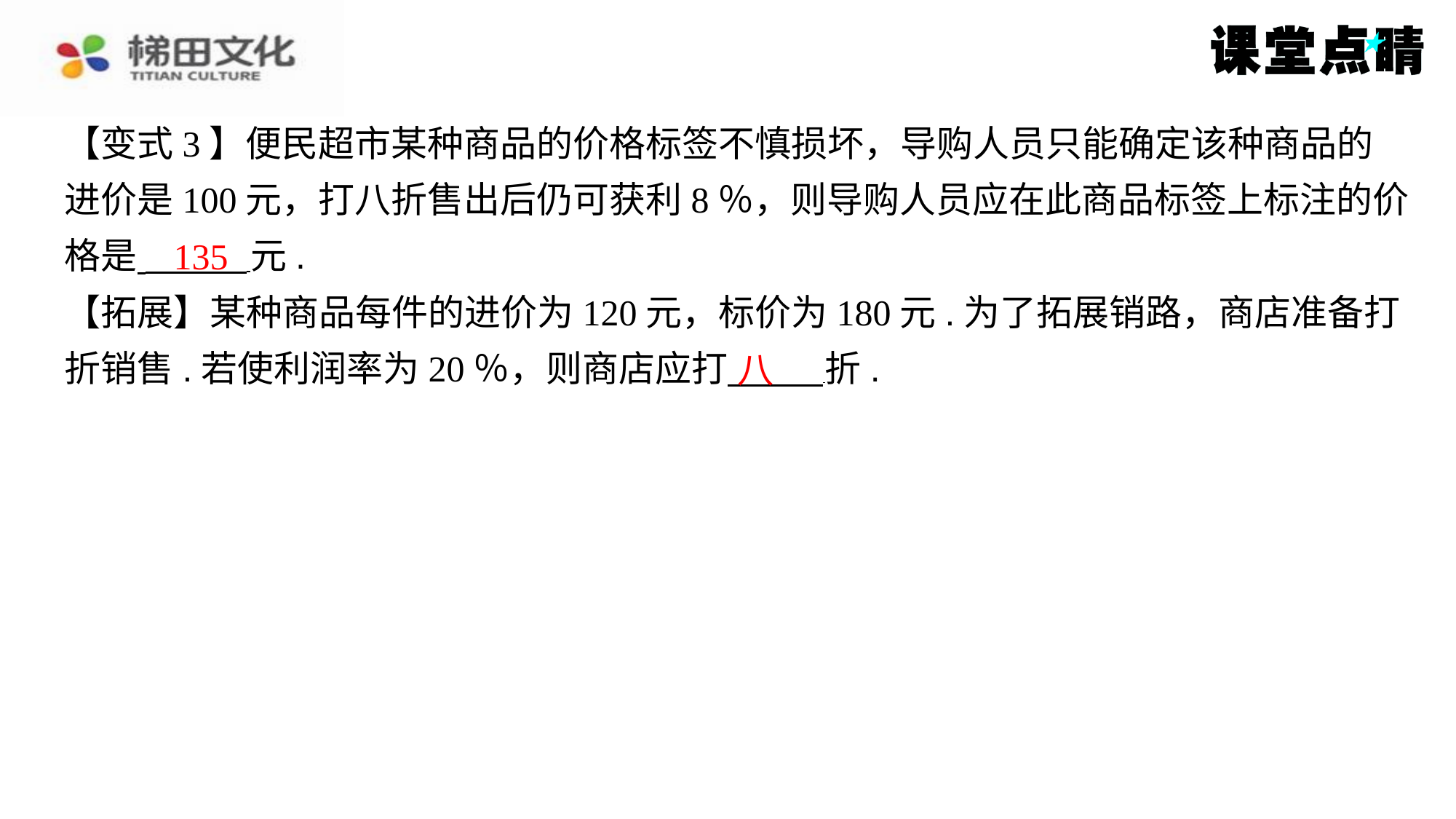

【变式3】便民超市某种商品的价格标签不慎损坏，导购人员只能确定该种商品的
进价是100元，打八折售出后仍可获利8％，则导购人员应在此商品标签上标注的价
格是                 元.
【拓展】某种商品每件的进价为120元，标价为180元.为了拓展销路，商店准备打
折销售.若使利润率为20％，则商店应打               折.
135
八